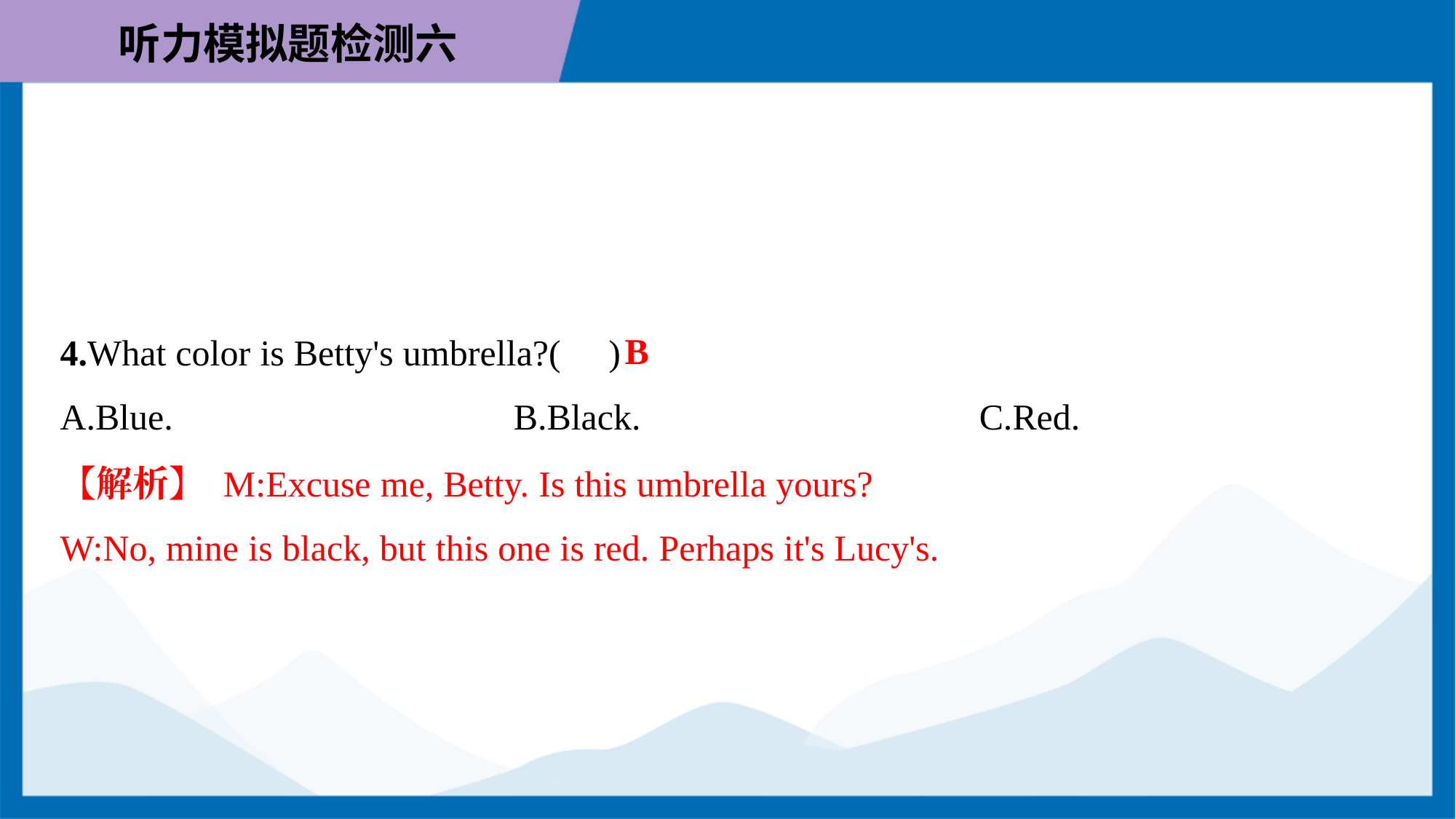

B
4.What color is Betty's umbrella?(     )
A.Blue.	B.Black.	C.Red.
【解析】 M:Excuse me, Betty. Is this umbrella yours?
W:No, mine is black, but this one is red. Perhaps it's Lucy's.